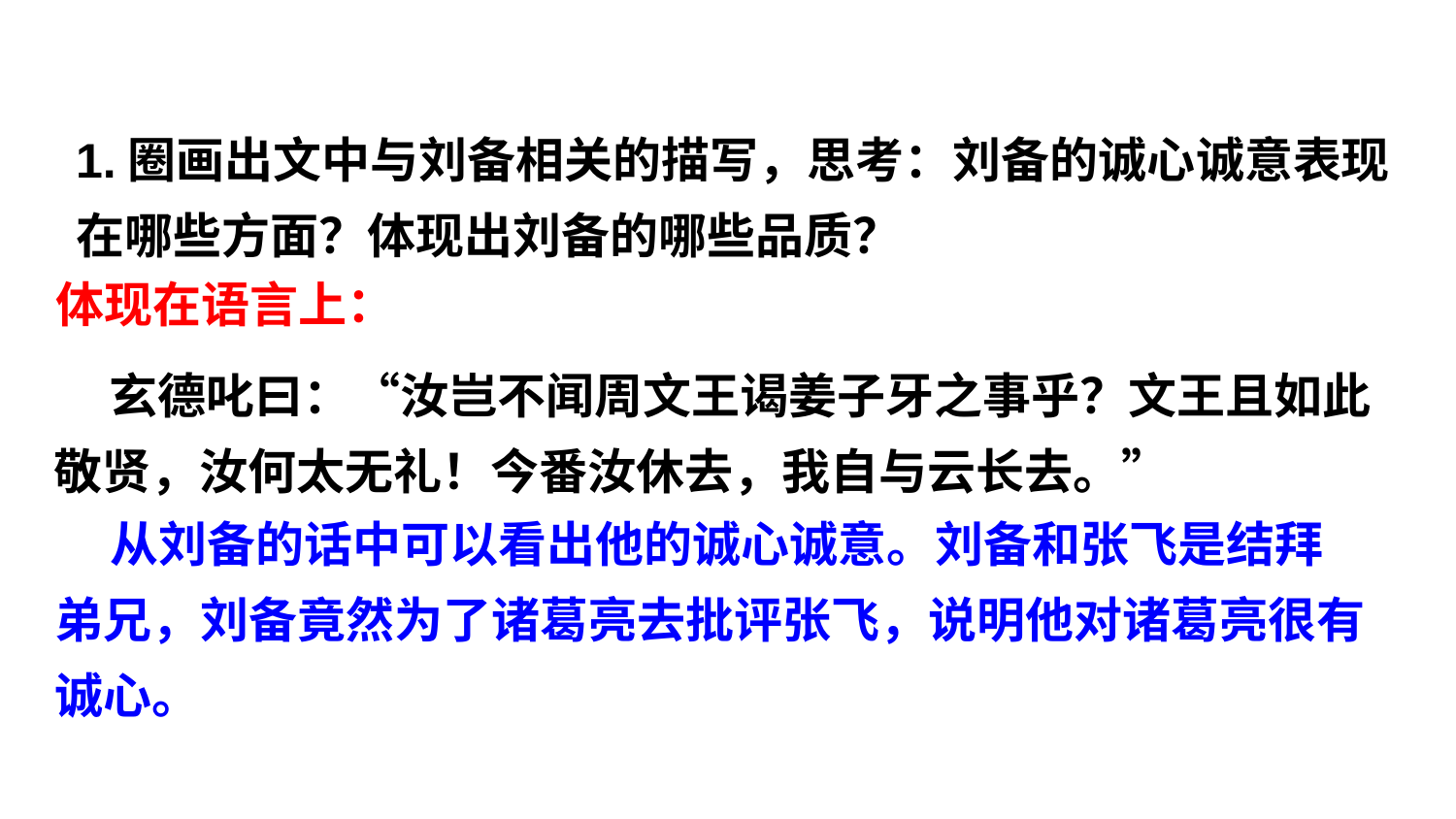

1.圈画出文中与刘备相关的描写，思考：刘备的诚心诚意表现在哪些方面？体现出刘备的哪些品质？
体现在语言上：
    玄德叱曰：“汝岂不闻周文王谒姜子牙之事乎？文王且如此敬贤，汝何太无礼！今番汝休去，我自与云长去。”
    从刘备的话中可以看出他的诚心诚意。刘备和张飞是结拜弟兄，刘备竟然为了诸葛亮去批评张飞，说明他对诸葛亮很有诚心。